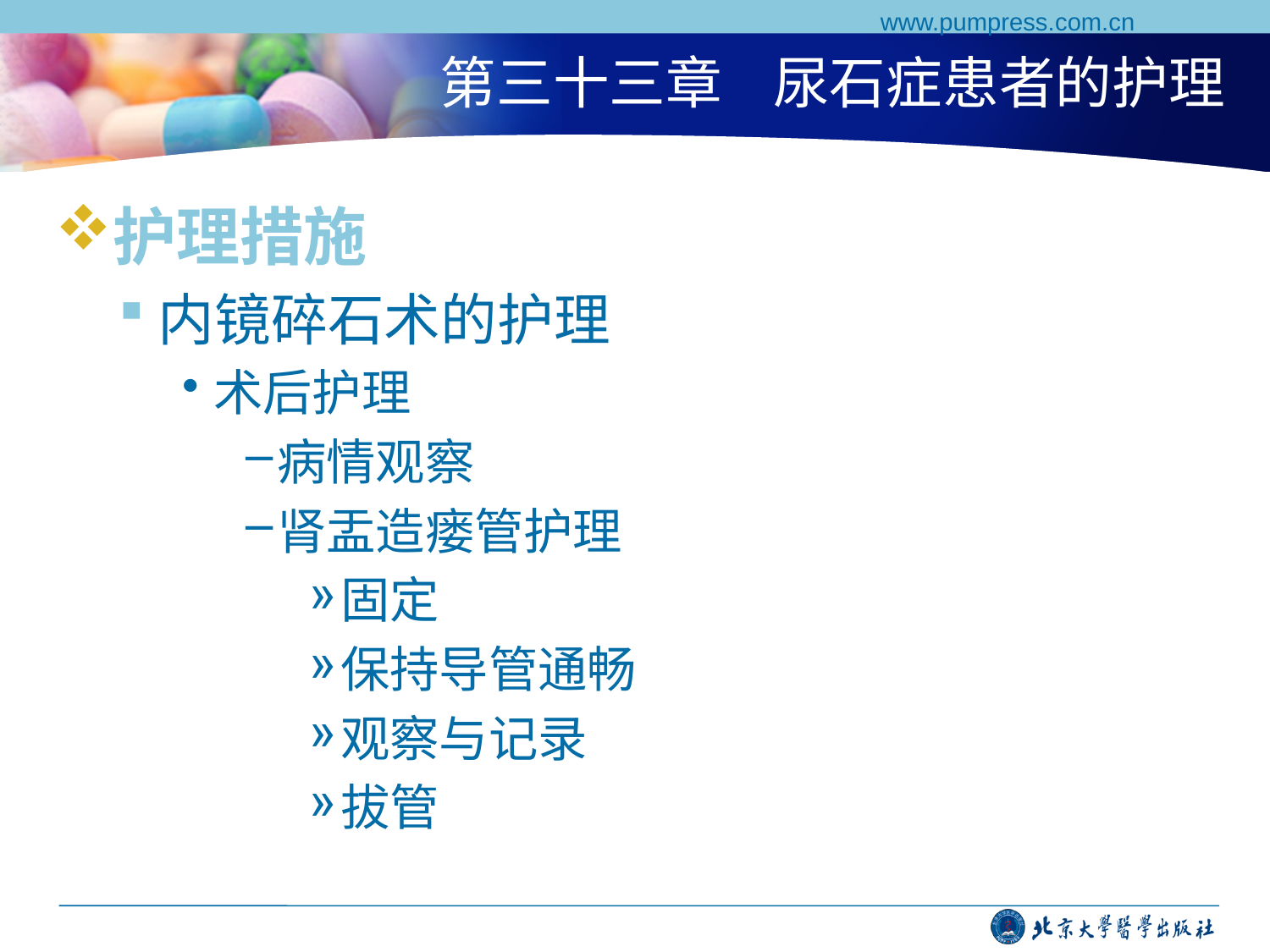

www.pumpress.com.cn
# 第三十三章    尿石症患者的护理
护理措施
内镜碎石术的护理
术后护理
病情观察
肾盂造瘘管护理
固定
保持导管通畅
观察与记录
拔管